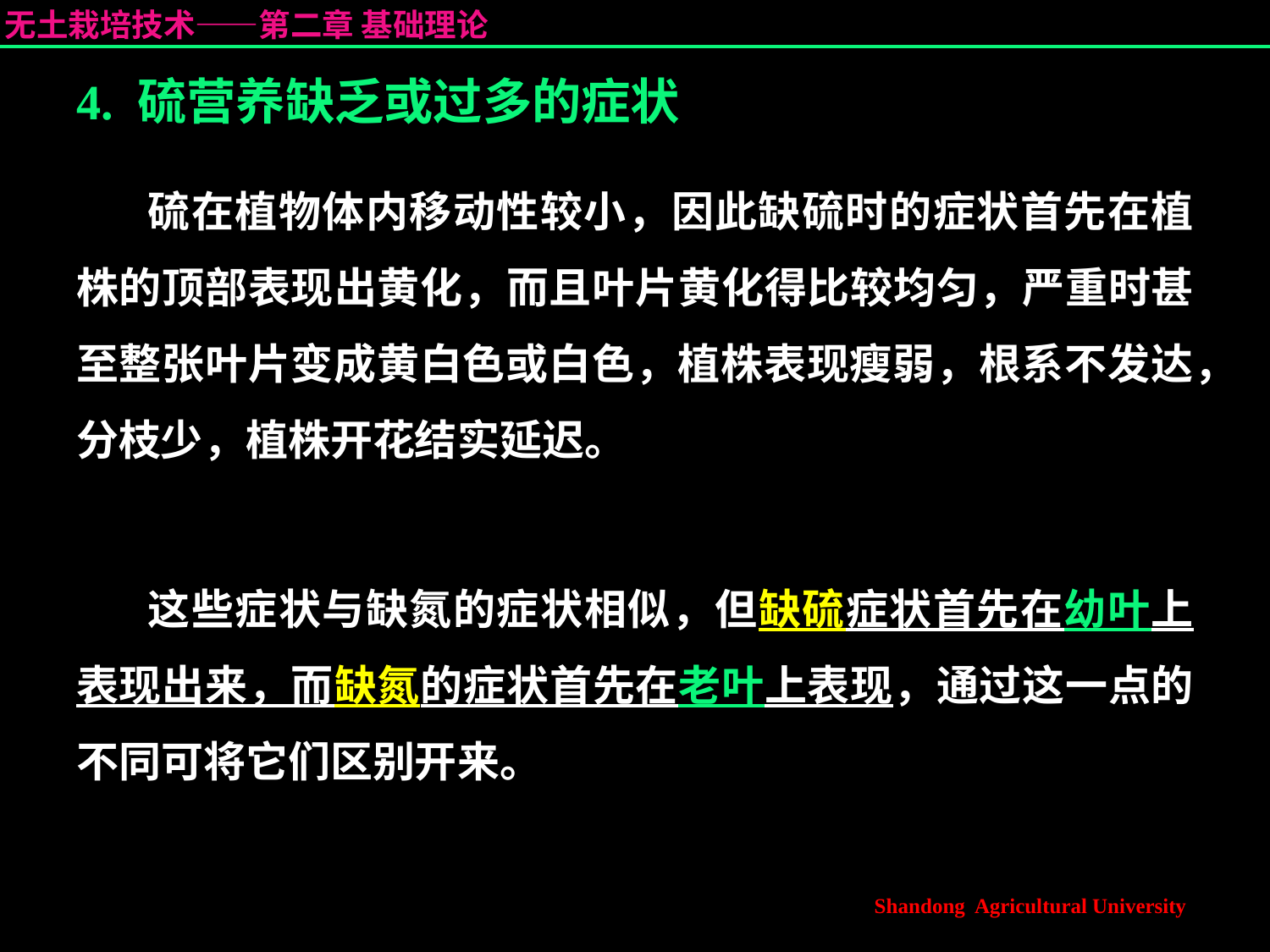

# 4. 硫营养缺乏或过多的症状
硫在植物体内移动性较小，因此缺硫时的症状首先在植株的顶部表现出黄化，而且叶片黄化得比较均匀，严重时甚至整张叶片变成黄白色或白色，植株表现瘦弱，根系不发达，分枝少，植株开花结实延迟。

这些症状与缺氮的症状相似，但缺硫症状首先在幼叶上表现出来，而缺氮的症状首先在老叶上表现，通过这一点的不同可将它们区别开来。